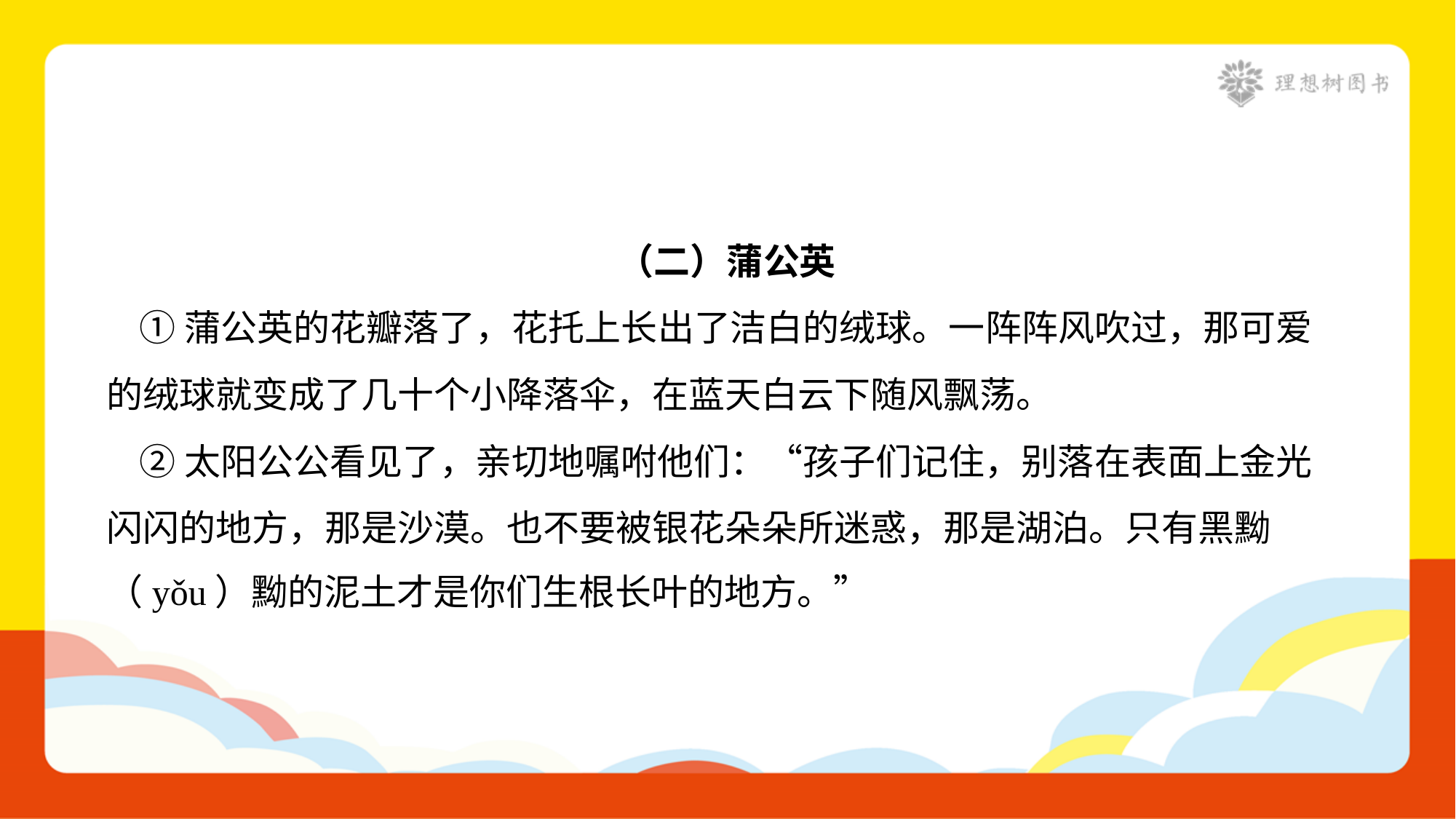

（二）蒲公英
    ①蒲公英的花瓣落了，花托上长出了洁白的绒球。一阵阵风吹过，那可爱
的绒球就变成了几十个小降落伞，在蓝天白云下随风飘荡。
    ②太阳公公看见了，亲切地嘱咐他们：“孩子们记住，别落在表面上金光
闪闪的地方，那是沙漠。也不要被银花朵朵所迷惑，那是湖泊。只有黑黝
（yǒu）黝的泥土才是你们生根长叶的地方。”